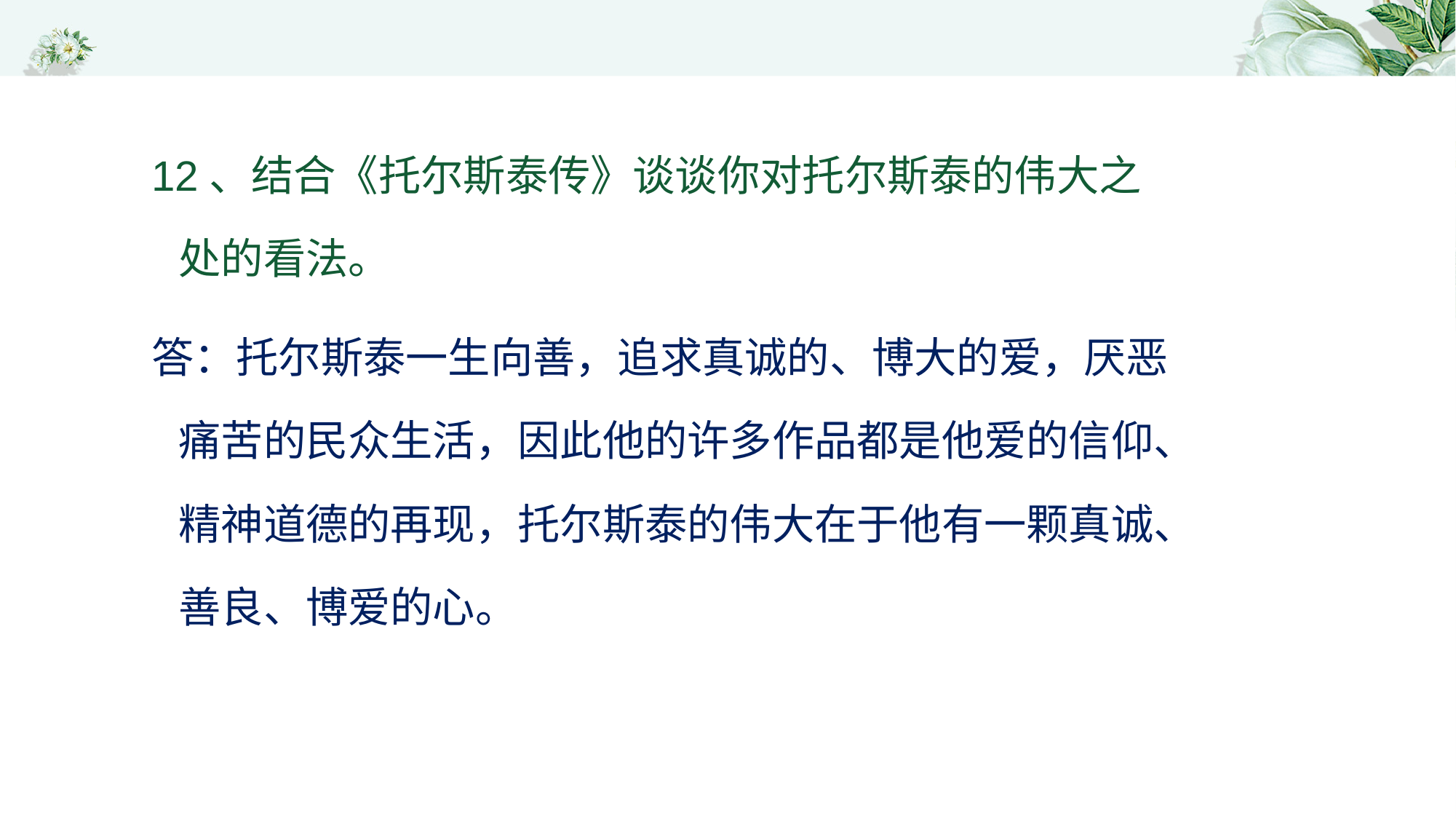

12、结合《托尔斯泰传》谈谈你对托尔斯泰的伟大之处的看法。
答：托尔斯泰一生向善，追求真诚的、博大的爱，厌恶痛苦的民众生活，因此他的许多作品都是他爱的信仰、精神道德的再现，托尔斯泰的伟大在于他有一颗真诚、善良、博爱的心。